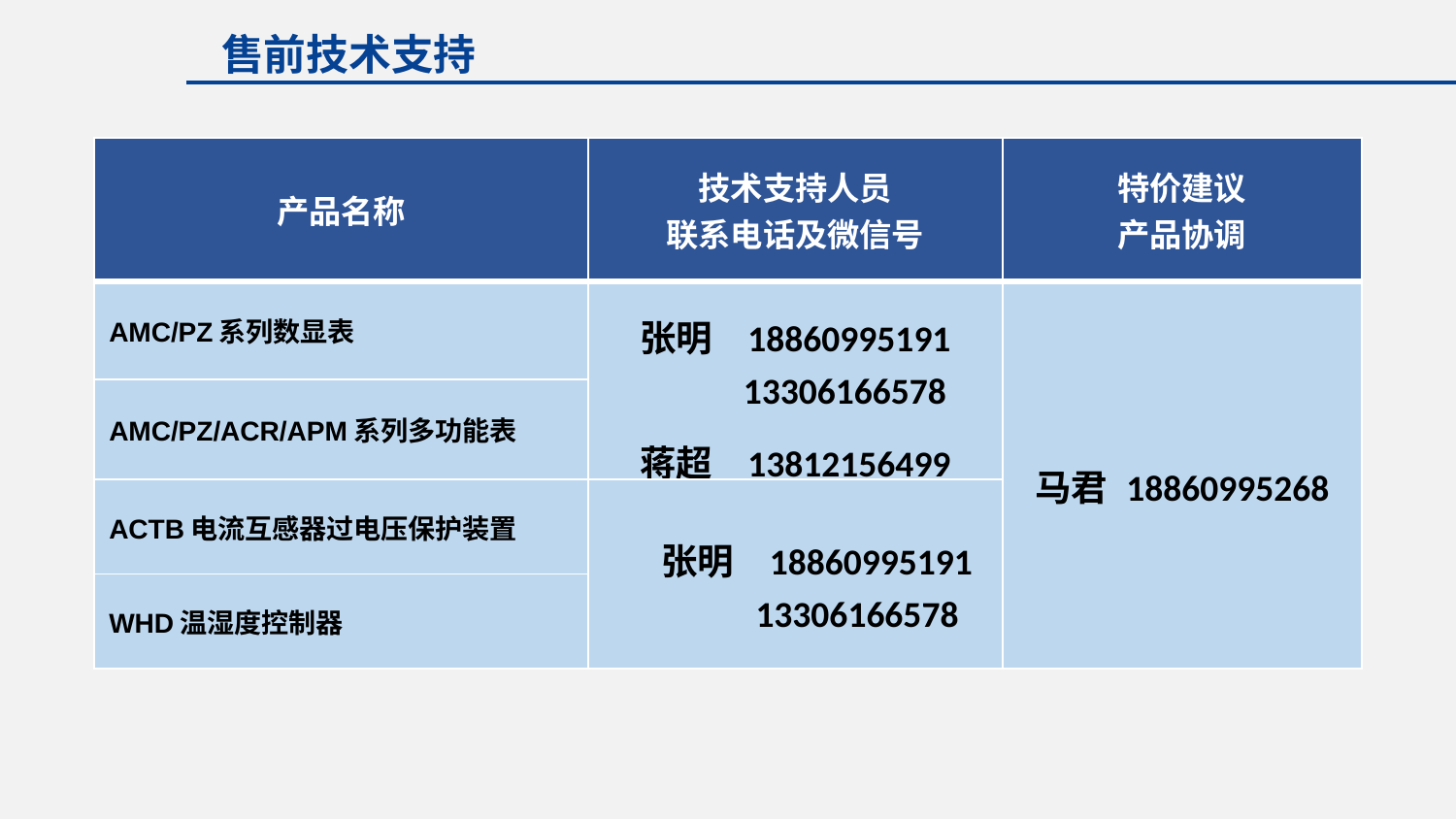

售前技术支持
| 产品名称 | 技术支持人员 联系电话及微信号 | 特价建议 产品协调 |
| --- | --- | --- |
| AMC/PZ系列数显表 | 张明 18860995191 13306166578 蒋超 13812156499 | 马君 18860995268 |
| AMC/PZ/ACR/APM系列多功能表 |  |  |
| ACTB电流互感器过电压保护装置 | 张明 18860995191 13306166578 |  |
| WHD温湿度控制器 |  |  |